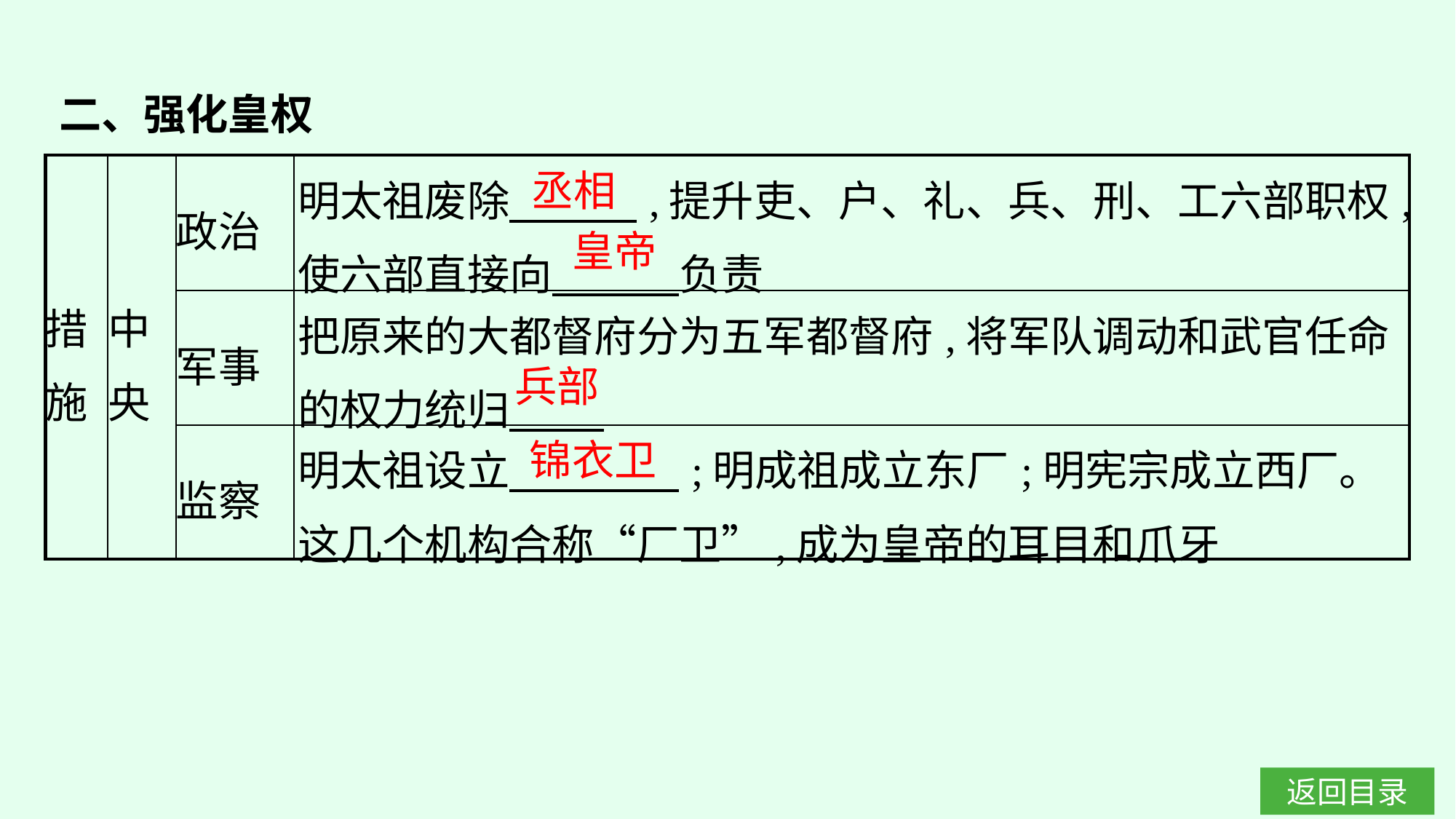

二、强化皇权
| 措 施 | 中 央 | 政治 | 明太祖废除　　　,提升吏、户、礼、兵、刑、工六部职权,使六部直接向　　　负责 |
| --- | --- | --- | --- |
|  |  | 军事 | 把原来的大都督府分为五军都督府,将军队调动和武官任命的权力统归 |
|  |  | 监察 | 明太祖设立　　　　;明成祖成立东厂;明宪宗成立西厂。这几个机构合称“厂卫”,成为皇帝的耳目和爪牙 |
丞相
皇帝
兵部
锦衣卫